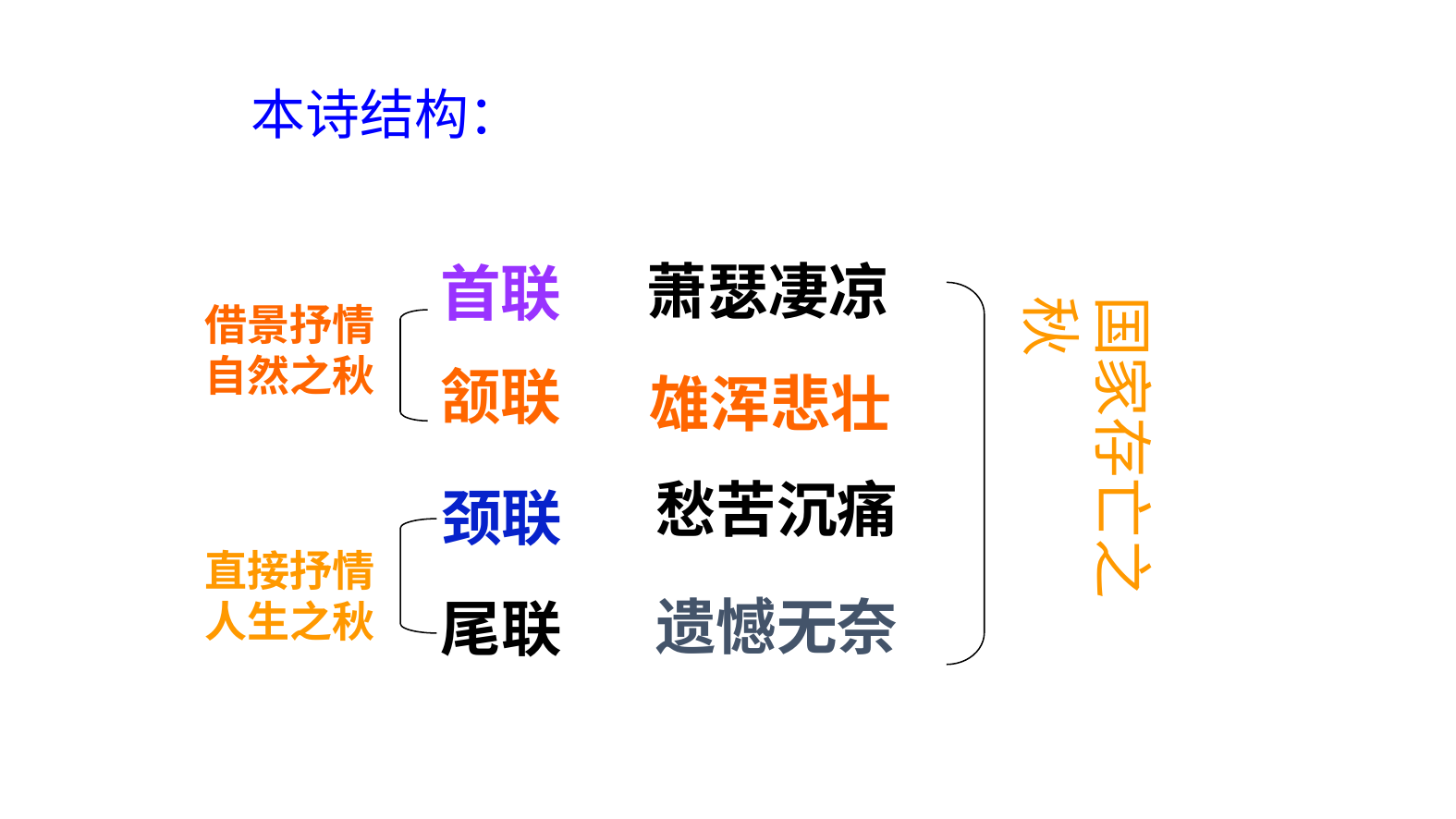

本诗结构：
萧瑟凄凉
首联
国家存亡之秋

借景抒情自然之秋

颔联
 雄浑悲壮
愁苦沉痛
颈联

直接抒情人生之秋
遗憾无奈
尾联